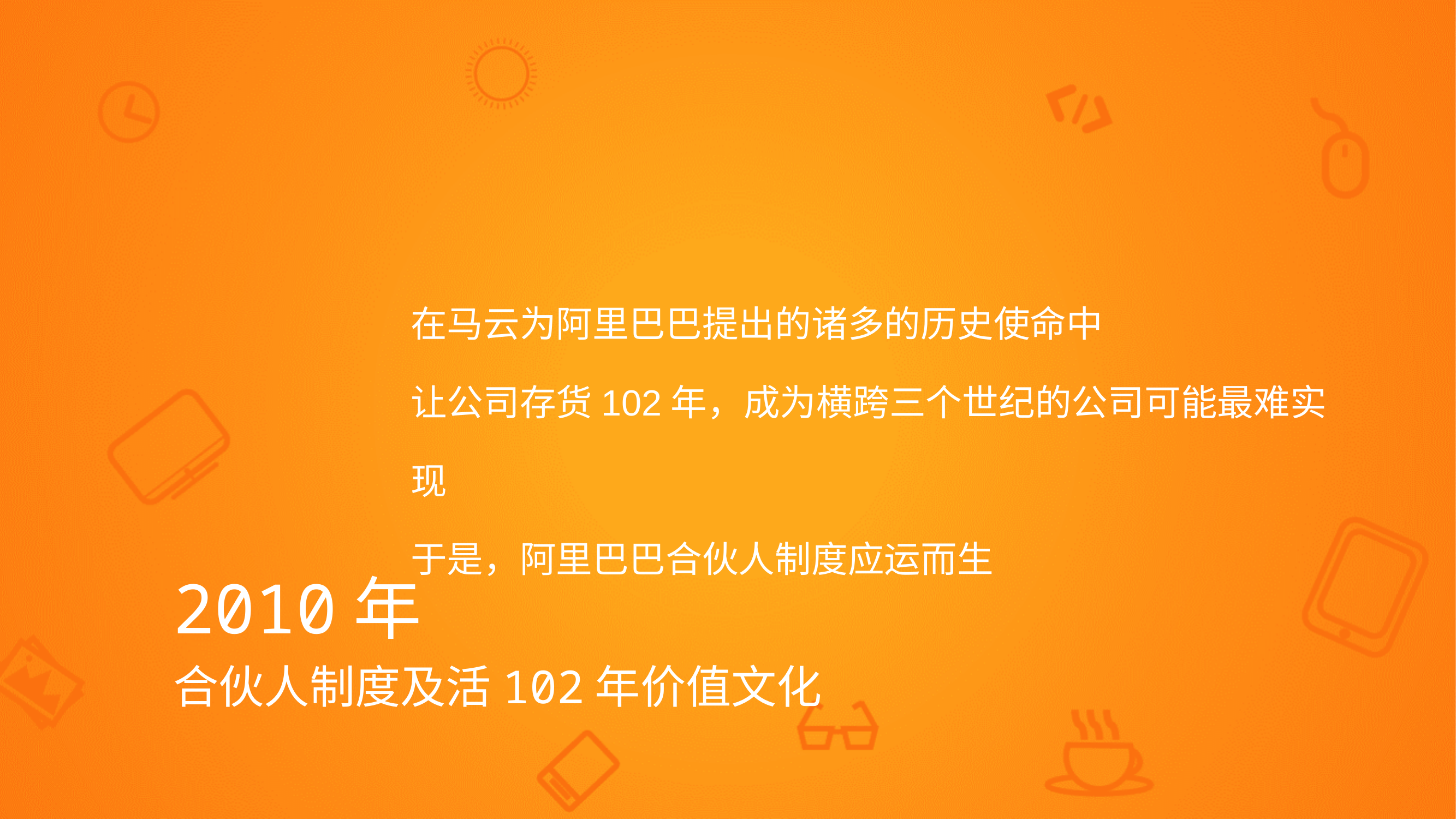

在马云为阿里巴巴提出的诸多的历史使命中
让公司存货102年，成为横跨三个世纪的公司可能最难实现
于是，阿里巴巴合伙人制度应运而生
2010年
合伙人制度及活102年价值文化